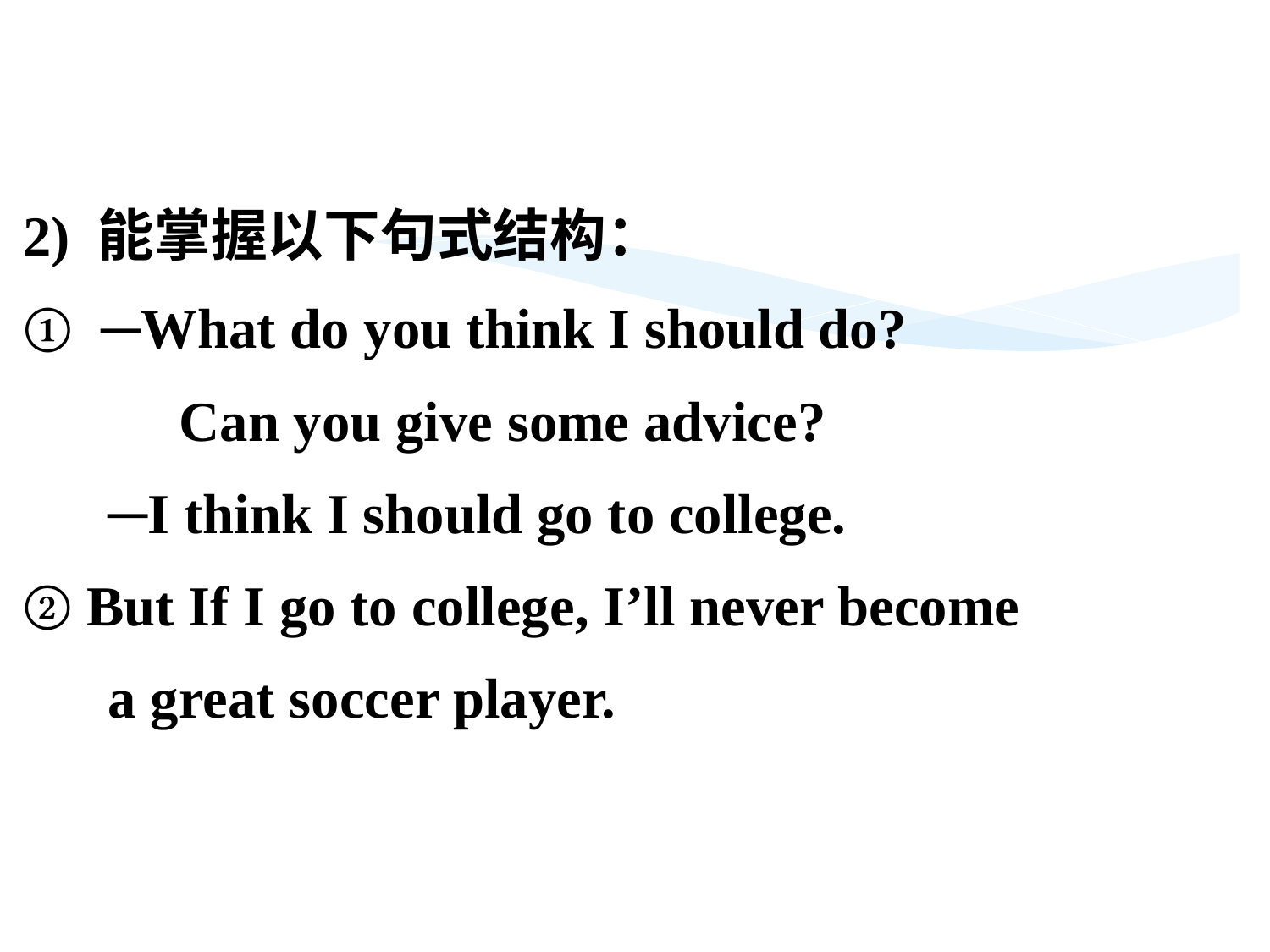

2) 能掌握以下句式结构：
①  ─What do you think I should do?
           Can you give some advice?
      ─I think I should go to college.
② But If I go to college, I’ll never become
      a great soccer player.